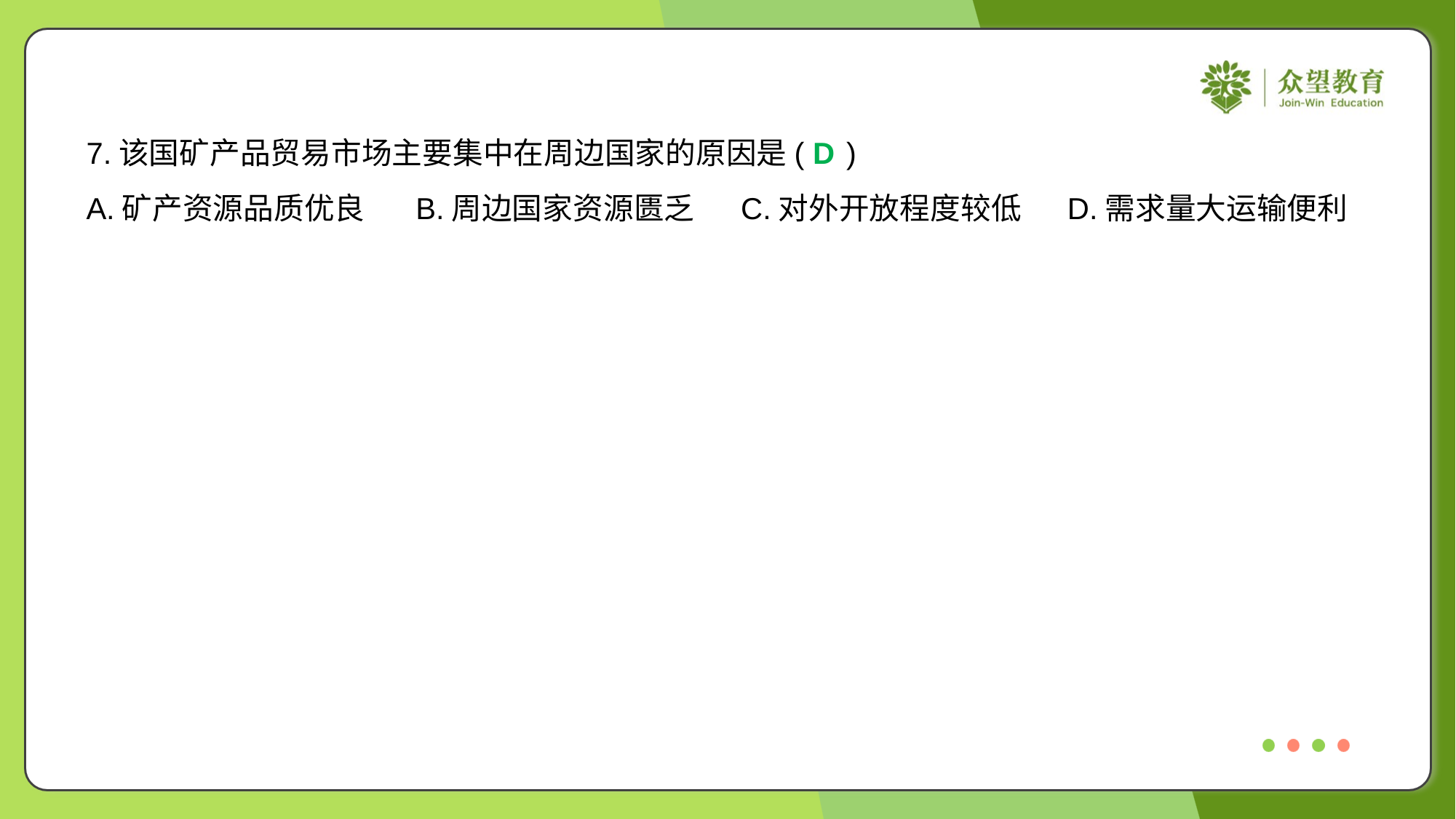

7.该国矿产品贸易市场主要集中在周边国家的原因是(     )
D
A.矿产资源品质优良	B.周边国家资源匮乏	C.对外开放程度较低	D.需求量大运输便利